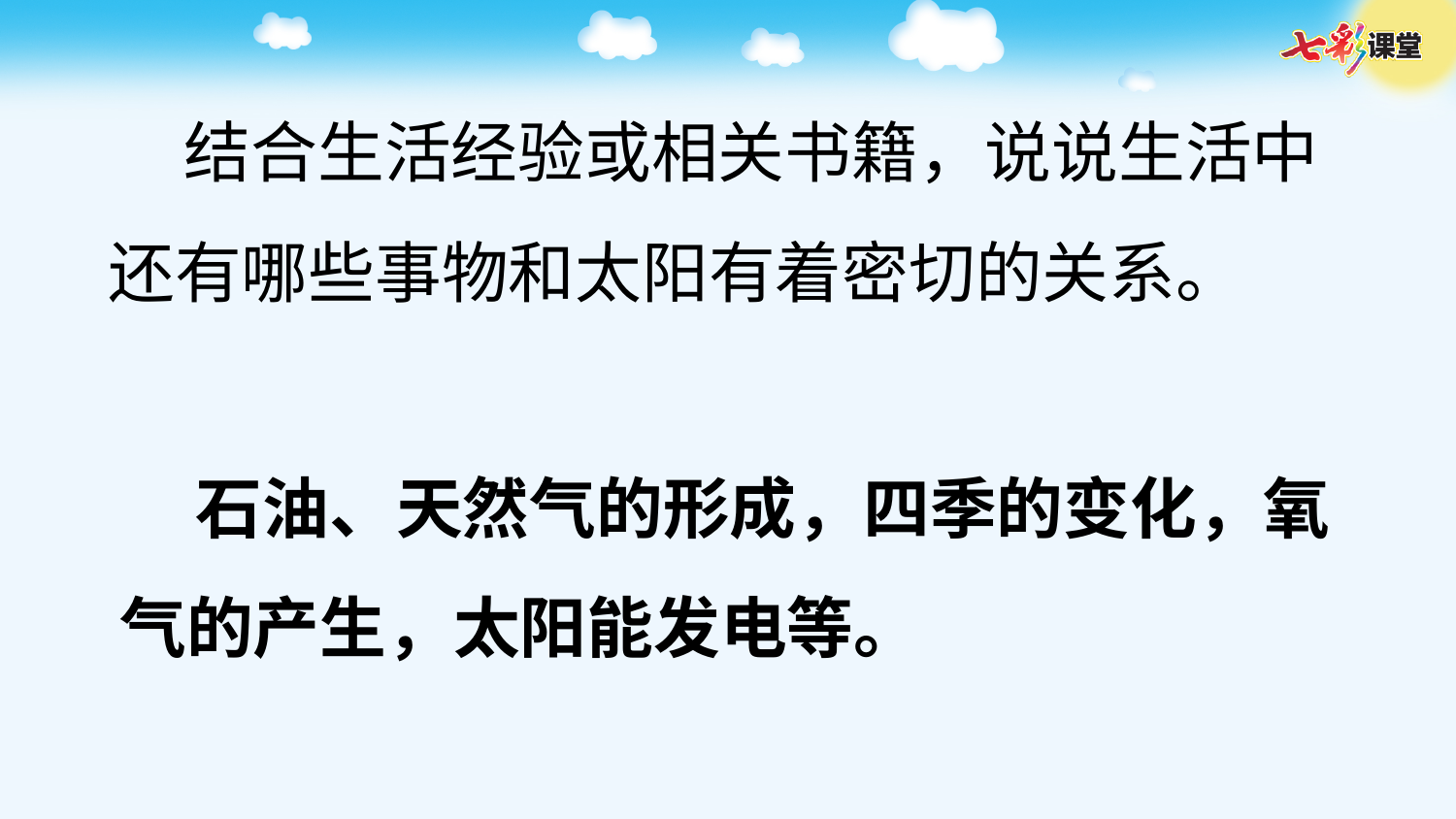

结合生活经验或相关书籍，说说生活中还有哪些事物和太阳有着密切的关系。
    石油、天然气的形成，四季的变化，氧气的产生，太阳能发电等。